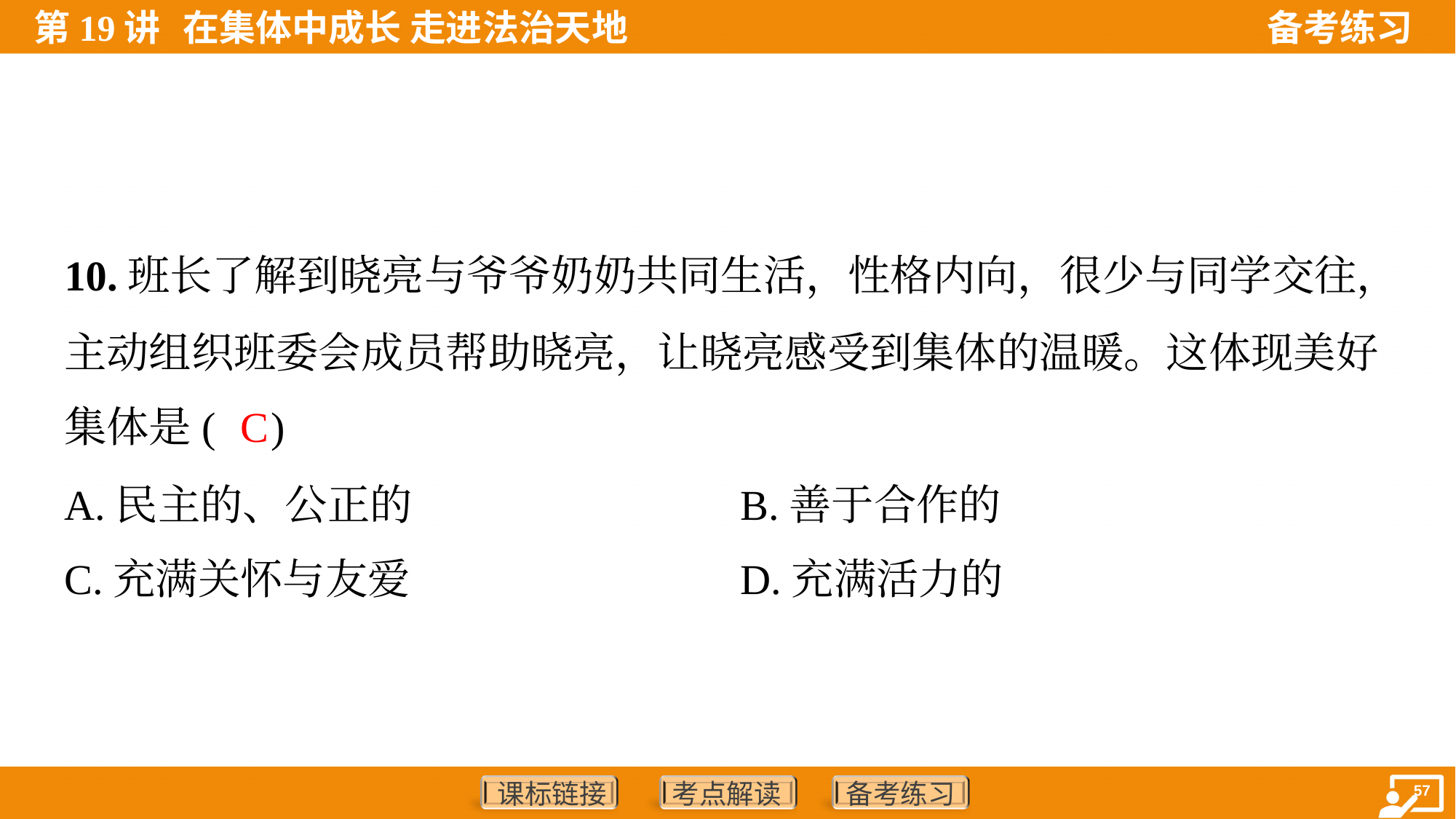

10.班长了解到晓亮与爷爷奶奶共同生活，性格内向，很少与同学交往，
主动组织班委会成员帮助晓亮，让晓亮感受到集体的温暖。这体现美好
集体是(     )
C
A.民主的、公正的	B.善于合作的
C.充满关怀与友爱	D.充满活力的